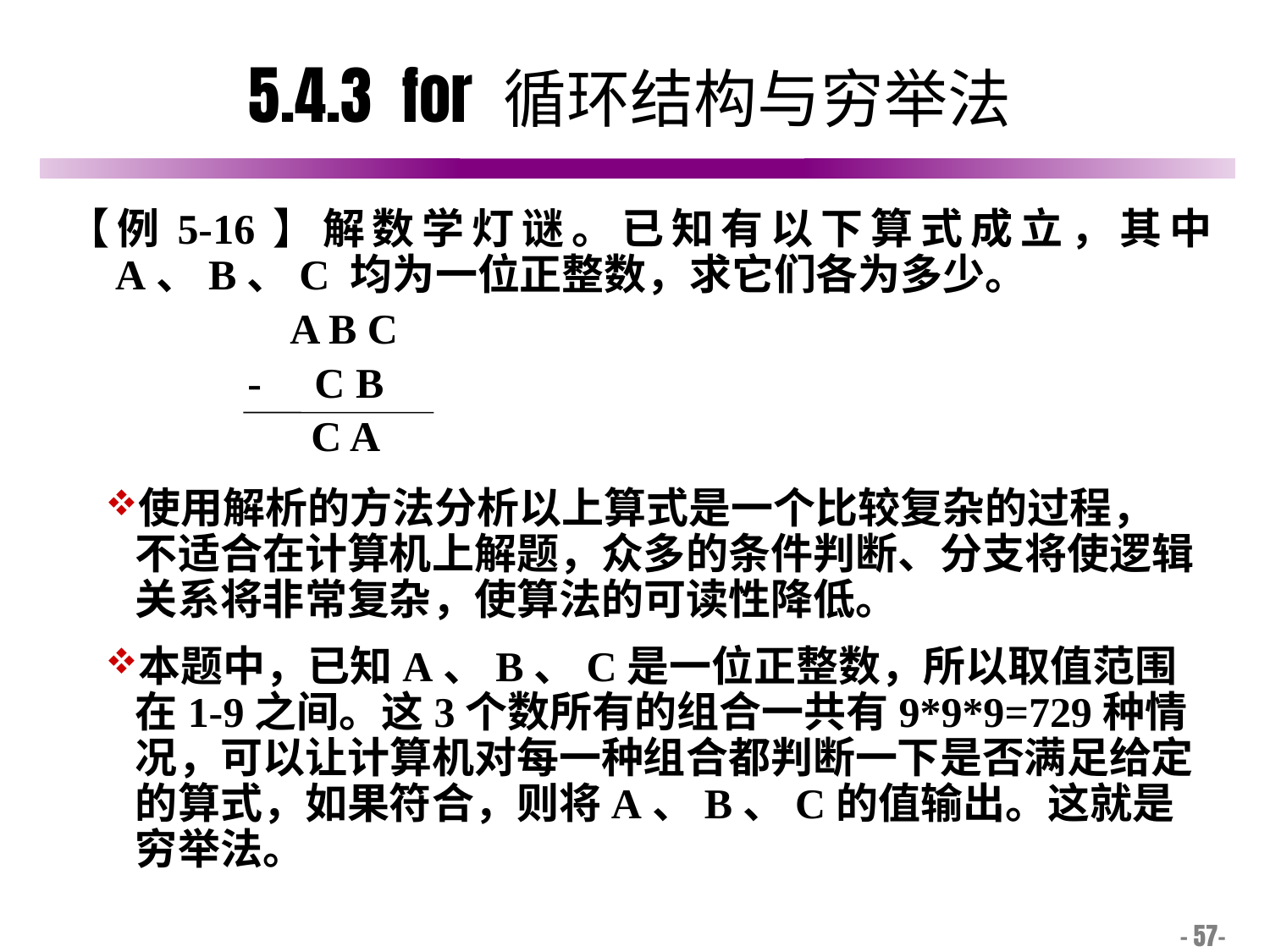

# 5.4.3  for 循环结构与穷举法
【例5-16】解数学灯谜。已知有以下算式成立，其中 A、B、C 均为一位正整数，求它们各为多少。
                     A B C
                 -     C B
                       C A

使用解析的方法分析以上算式是一个比较复杂的过程，不适合在计算机上解题，众多的条件判断、分支将使逻辑关系将非常复杂，使算法的可读性降低。
本题中，已知A、B、C是一位正整数，所以取值范围在1-9之间。这3个数所有的组合一共有9*9*9=729种情况，可以让计算机对每一种组合都判断一下是否满足给定的算式，如果符合，则将A、B、C的值输出。这就是穷举法。
 - 57-